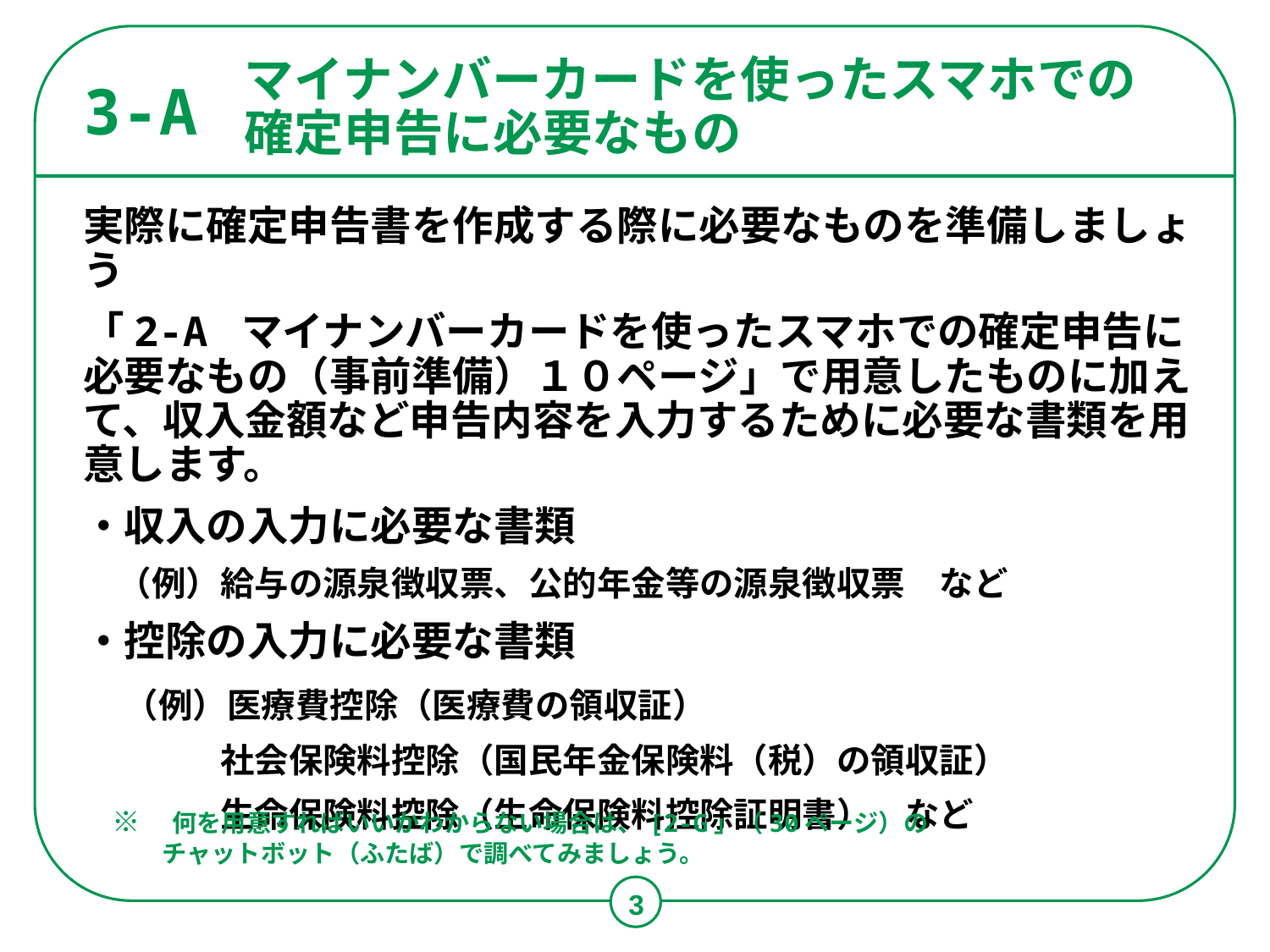

# マイナンバーカードを使ったスマホでの 確定申告に必要なもの
3-A
実際に確定申告書を作成する際に必要なものを準備しましょう
「2-A マイナンバーカードを使ったスマホでの確定申告に必要なもの（事前準備）１０ページ」で用意したものに加えて、収入金額など申告内容を入力するために必要な書類を用意します。
・収入の入力に必要な書類
　（例）給与の源泉徴収票、公的年金等の源泉徴収票　など
・控除の入力に必要な書類
　（例）医療費控除（医療費の領収証）
　　　　社会保険料控除（国民年金保険料（税）の領収証）
　　　　生命保険料控除（生命保険料控除証明書）　など

※　何を用意すればいいかわからない場合は、[2-G」（30ページ）の
　　チャットボット（ふたば）で調べてみましょう。